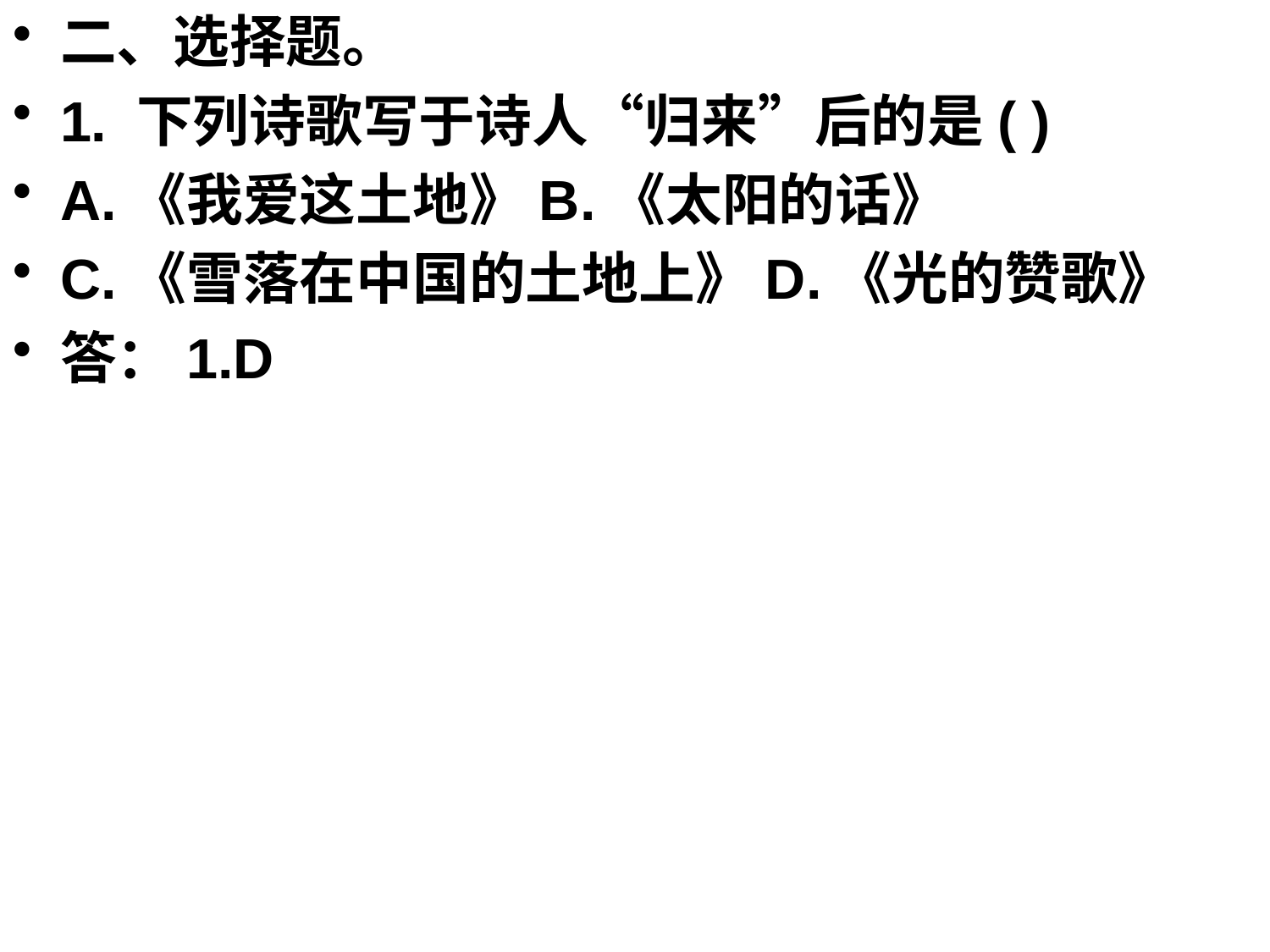

二、选择题。
1. 下列诗歌写于诗人“归来”后的是( )
A.《我爱这土地》B.《太阳的话》
C.《雪落在中国的土地上》D.《光的赞歌》
答：1.D